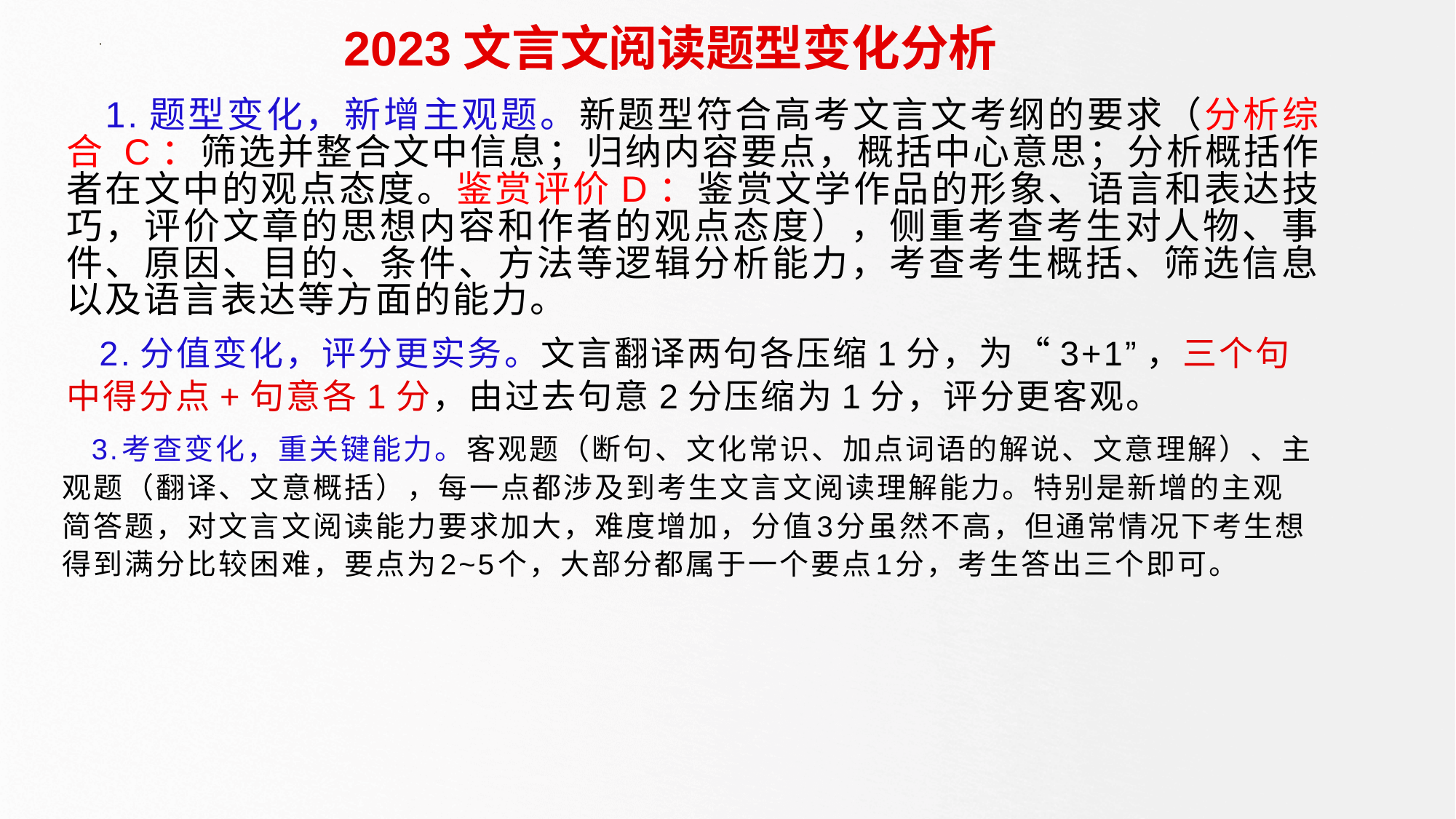

2023文言文阅读题型变化分析
    1.题型变化，新增主观题。新题型符合高考文言文考纲的要求（分析综合 C：筛选并整合文中信息；归纳内容要点，概括中心意思；分析概括作者在文中的观点态度。鉴赏评价D：鉴赏文学作品的形象、语言和表达技巧，评价文章的思想内容和作者的观点态度），侧重考查考生对人物、事件、原因、目的、条件、方法等逻辑分析能力，考查考生概括、筛选信息以及语言表达等方面的能力。
   2.分值变化，评分更实务。文言翻译两句各压缩1分，为“3+1”，三个句中得分点+句意各1分，由过去句意2分压缩为1分，评分更客观。
   3.考查变化，重关键能力。客观题（断句、文化常识、加点词语的解说、文意理解）、主观题（翻译、文意概括），每一点都涉及到考生文言文阅读理解能力。特别是新增的主观简答题，对文言文阅读能力要求加大，难度增加，分值3分虽然不高，但通常情况下考生想得到满分比较困难，要点为2~5个，大部分都属于一个要点1分，考生答出三个即可。